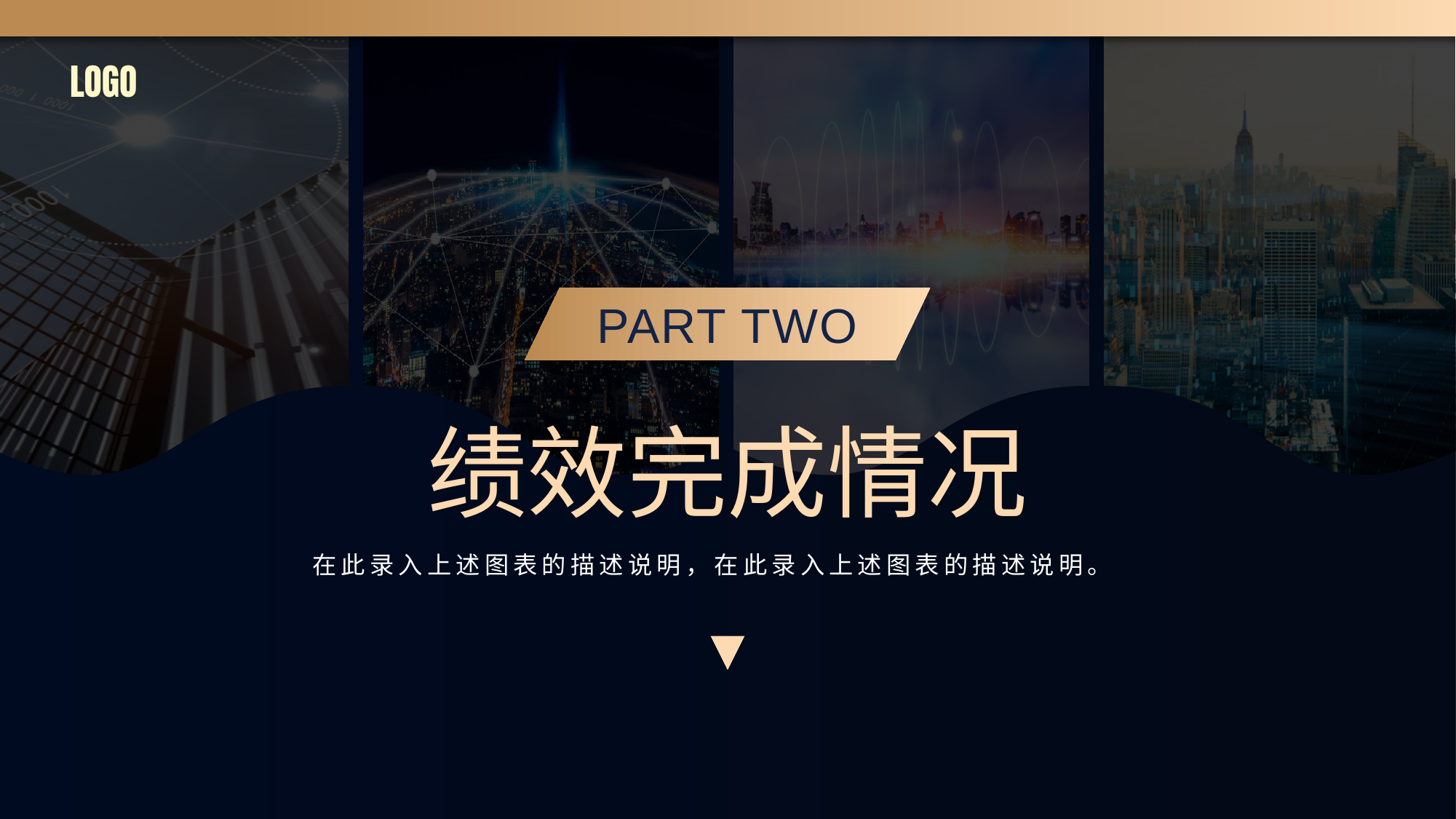

LOGO

PART TWO
绩效完成情况
在此录入上述图表的描述说明，在此录入上述图表的描述说明。